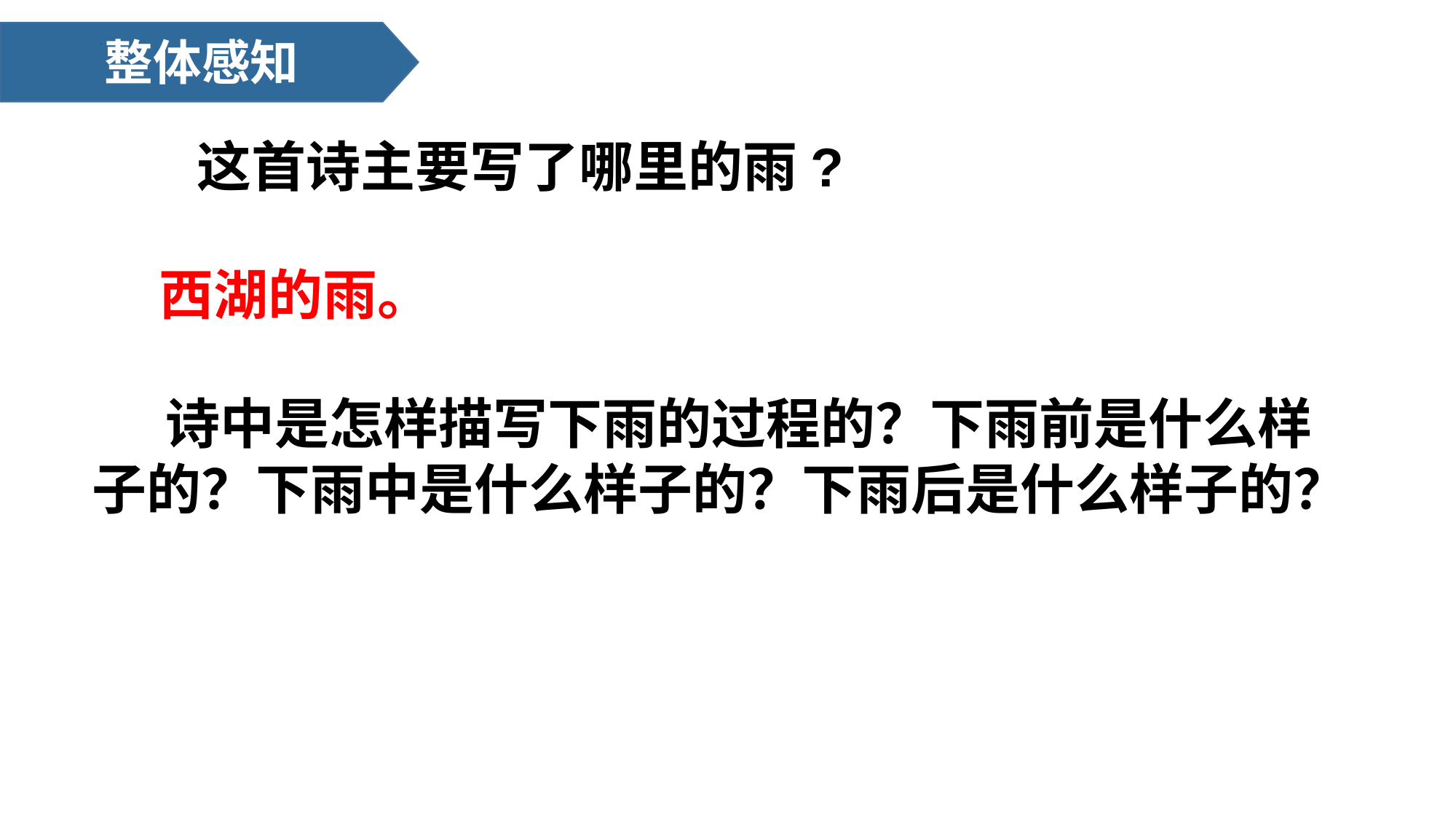

整体感知
这首诗主要写了哪里的雨?
    西湖的雨。
    诗中是怎样描写下雨的过程的？下雨前是什么样子的？下雨中是什么样子的？下雨后是什么样子的？